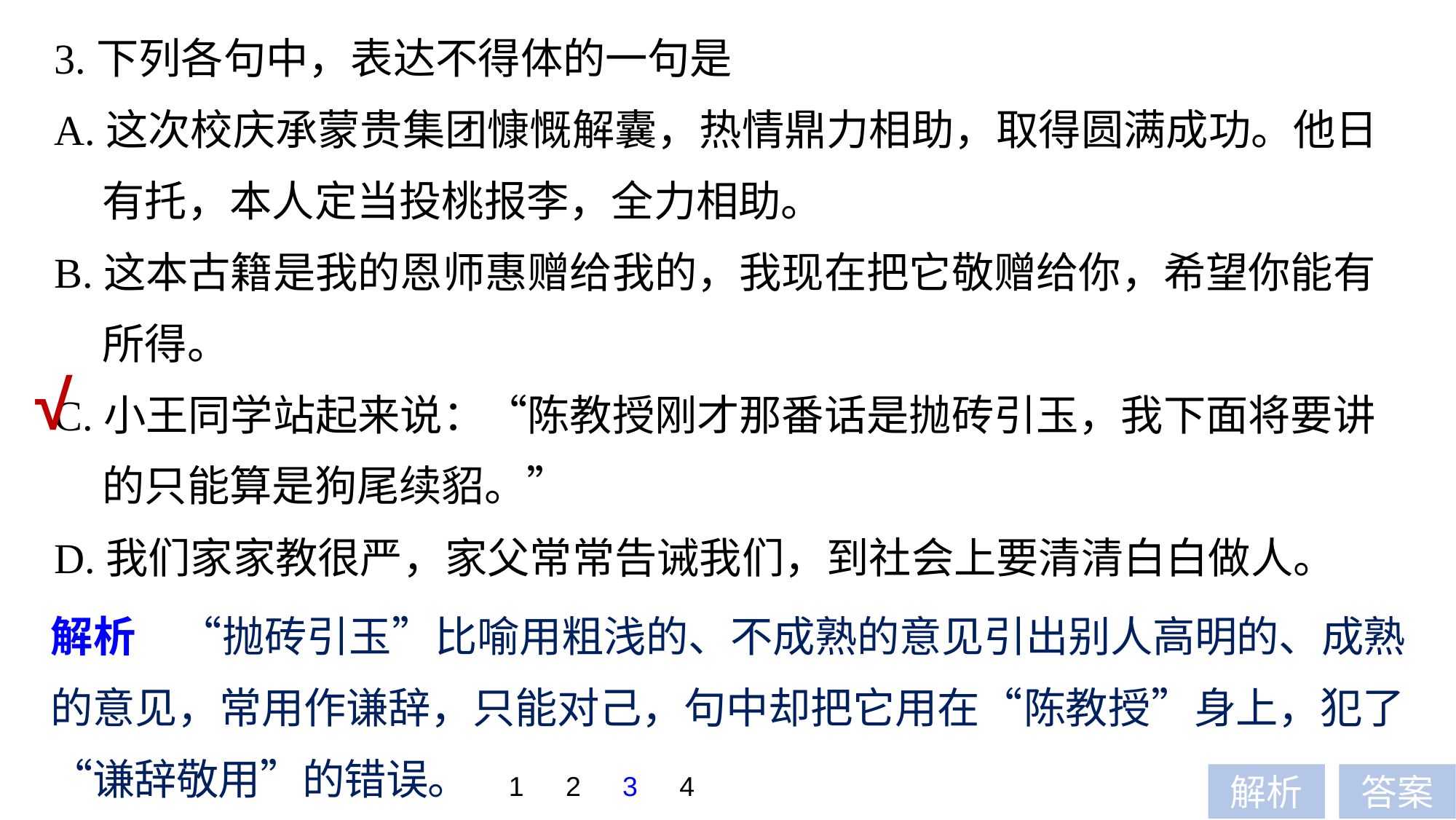

3.下列各句中，表达不得体的一句是
A.这次校庆承蒙贵集团慷慨解囊，热情鼎力相助，取得圆满成功。他日
    有托，本人定当投桃报李，全力相助。
B.这本古籍是我的恩师惠赠给我的，我现在把它敬赠给你，希望你能有
    所得。
C.小王同学站起来说：“陈教授刚才那番话是抛砖引玉，我下面将要讲
    的只能算是狗尾续貂。”
D.我们家家教很严，家父常常告诫我们，到社会上要清清白白做人。
√
解析　“抛砖引玉”比喻用粗浅的、不成熟的意见引出别人高明的、成熟的意见，常用作谦辞，只能对己，句中却把它用在“陈教授”身上，犯了“谦辞敬用”的错误。
1
2
3
4
解析
答案